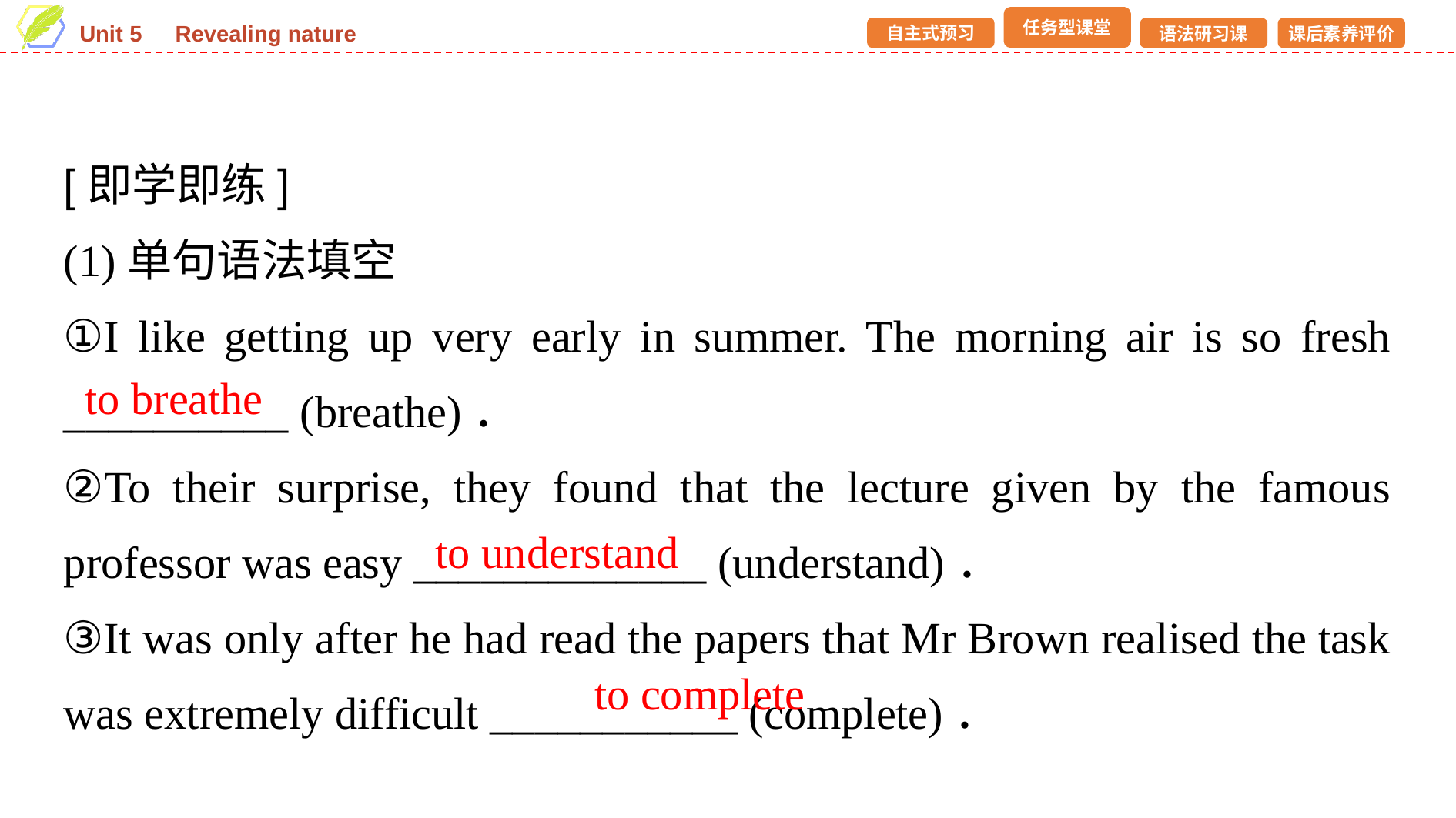

[即学即练]
(1)单句语法填空
①I like getting up very early in summer. The morning air is so fresh __________ (breathe)．
②To their surprise, they found that the lecture given by the famous professor was easy _____________ (understand)．
③It was only after he had read the papers that Mr Brown realised the task was extremely difficult ___________ (complete)．
to breathe
to understand
to complete